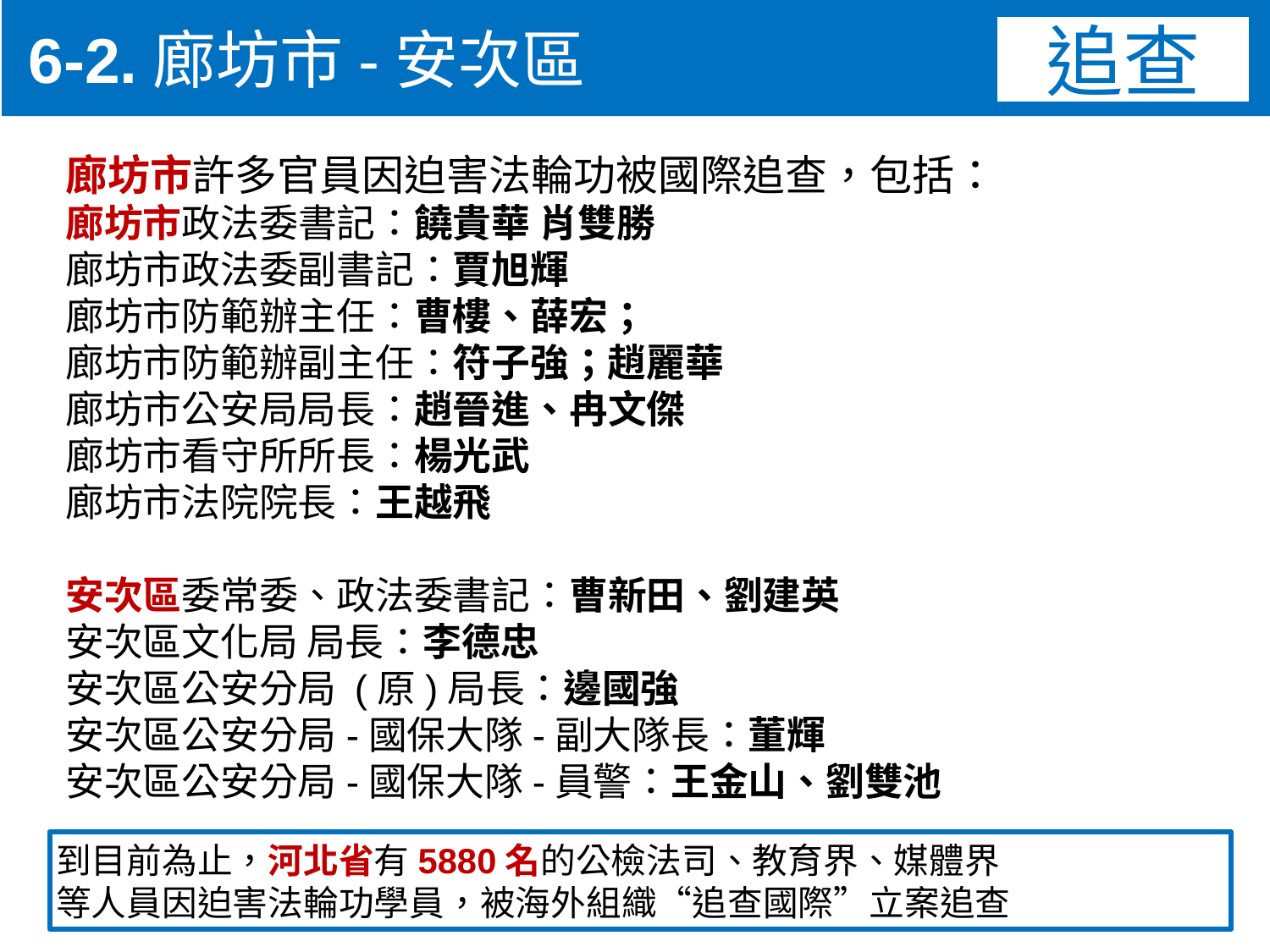

6-2.廊坊市-安次區
追查
廊坊市許多官員因迫害法輪功被國際追查，包括：
廊坊市政法委書記：饒貴華 肖雙勝
廊坊市政法委副書記：賈旭輝
廊坊市防範辦主任：曹樓、薛宏；
廊坊市防範辦副主任：符子強；趙麗華
廊坊市公安局局長：趙晉進、冉文傑
廊坊市看守所所長：楊光武
廊坊市法院院長：王越飛

安次區委常委、政法委書記：曹新田、劉建英
安次區文化局 局長：李德忠
安次區公安分局 (原)局長：邊國強
安次區公安分局-國保大隊-副大隊長：董輝
安次區公安分局-國保大隊-員警：王金山、劉雙池
到目前為止，河北省有5880名的公檢法司、教育界、媒體界
等人員因迫害法輪功學員，被海外組織“追查國際”立案追查